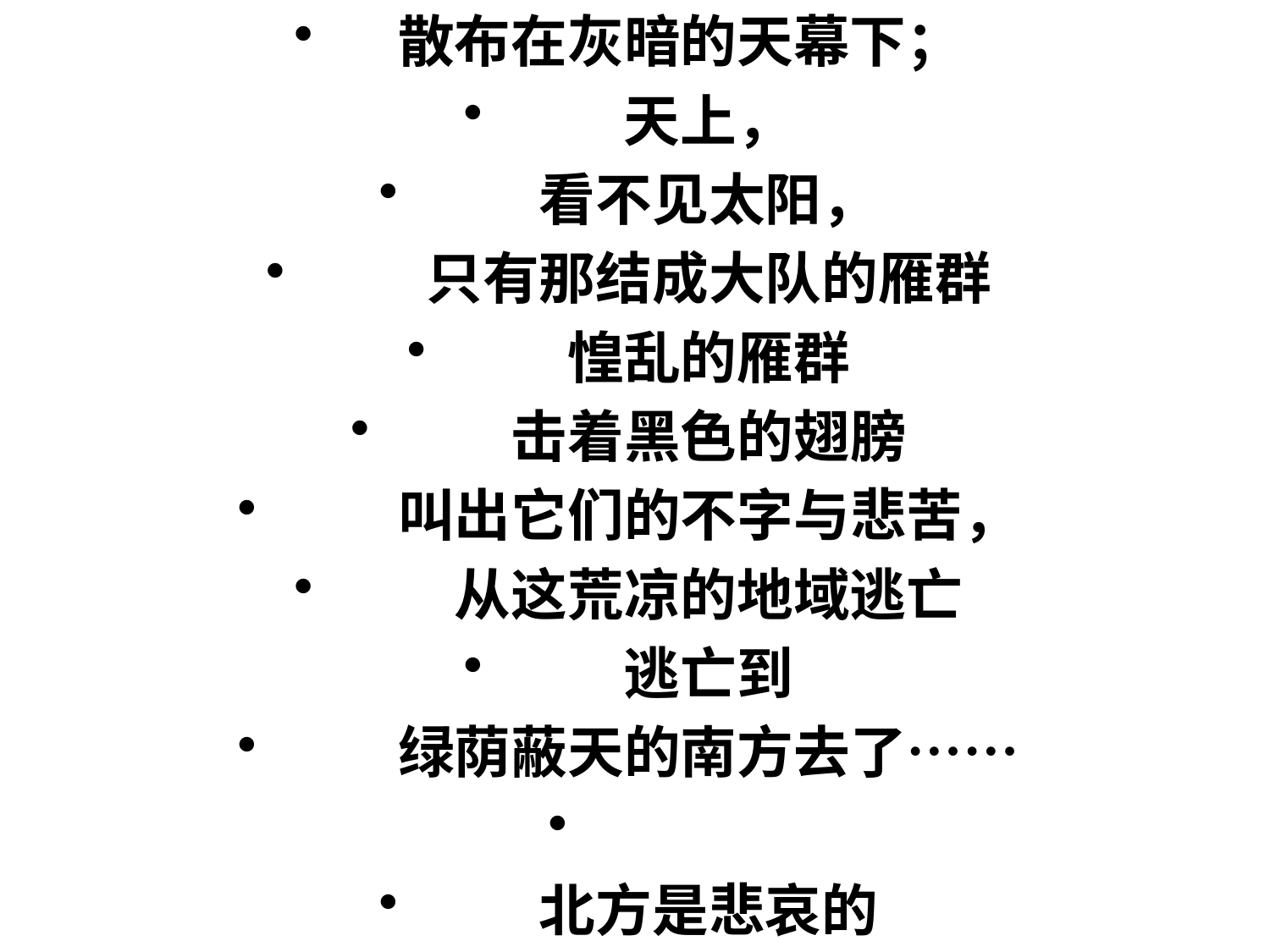

散布在灰暗的天幕下；
　　天上，
　　看不见太阳，
　　只有那结成大队的雁群
　　惶乱的雁群
　　击着黑色的翅膀
　　叫出它们的不字与悲苦，
　　从这荒凉的地域逃亡
　　逃亡到
　　绿荫蔽天的南方去了……

　　北方是悲哀的